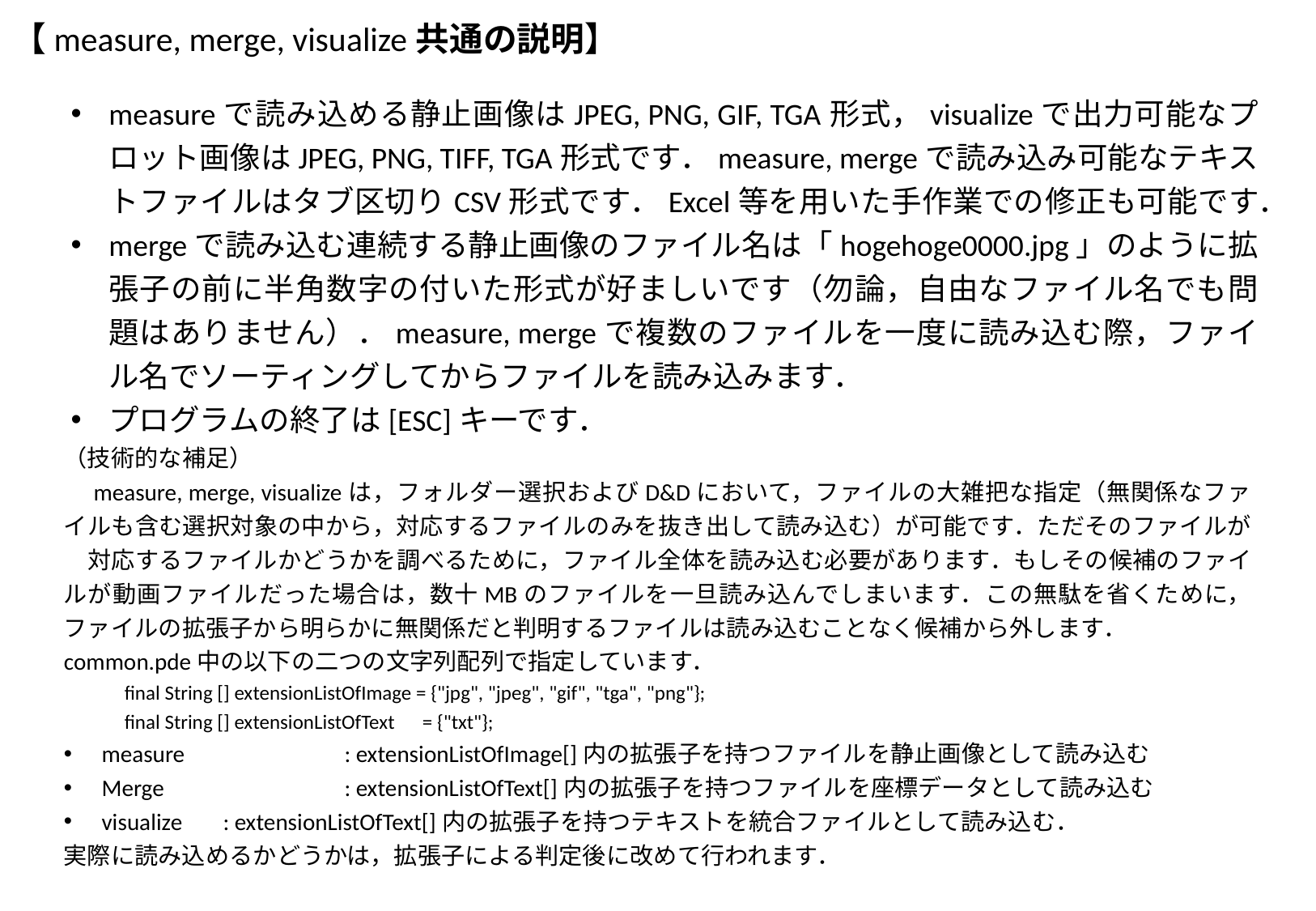

# 【measure, merge, visualize共通の説明】
measureで読み込める静止画像はJPEG, PNG, GIF, TGA形式，visualizeで出力可能なプロット画像はJPEG, PNG, TIFF, TGA形式です．measure, mergeで読み込み可能なテキストファイルはタブ区切りCSV形式です．Excel等を用いた手作業での修正も可能です．
mergeで読み込む連続する静止画像のファイル名は「hogehoge0000.jpg」のように拡張子の前に半角数字の付いた形式が好ましいです（勿論，自由なファイル名でも問題はありません）．measure, mergeで複数のファイルを一度に読み込む際，ファイル名でソーティングしてからファイルを読み込みます．
プログラムの終了は[ESC]キーです．
（技術的な補足）
　measure, merge, visualizeは，フォルダー選択およびD&Dにおいて，ファイルの大雑把な指定（無関係なファイルも含む選択対象の中から，対応するファイルのみを抜き出して読み込む）が可能です．ただそのファイルが　対応するファイルかどうかを調べるために，ファイル全体を読み込む必要があります．もしその候補のファイルが動画ファイルだった場合は，数十MBのファイルを一旦読み込んでしまいます．この無駄を省くために，ファイルの拡張子から明らかに無関係だと判明するファイルは読み込むことなく候補から外します．
common.pde中の以下の二つの文字列配列で指定しています．
final String [] extensionListOfImage = {"jpg", "jpeg", "gif", "tga", "png"};
final String [] extensionListOfText      = {"txt"};
measure		: extensionListOfImage[]内の拡張子を持つファイルを静止画像として読み込む
Merge		: extensionListOfText[]内の拡張子を持つファイルを座標データとして読み込む
visualize 	: extensionListOfText[]内の拡張子を持つテキストを統合ファイルとして読み込む．
実際に読み込めるかどうかは，拡張子による判定後に改めて行われます．